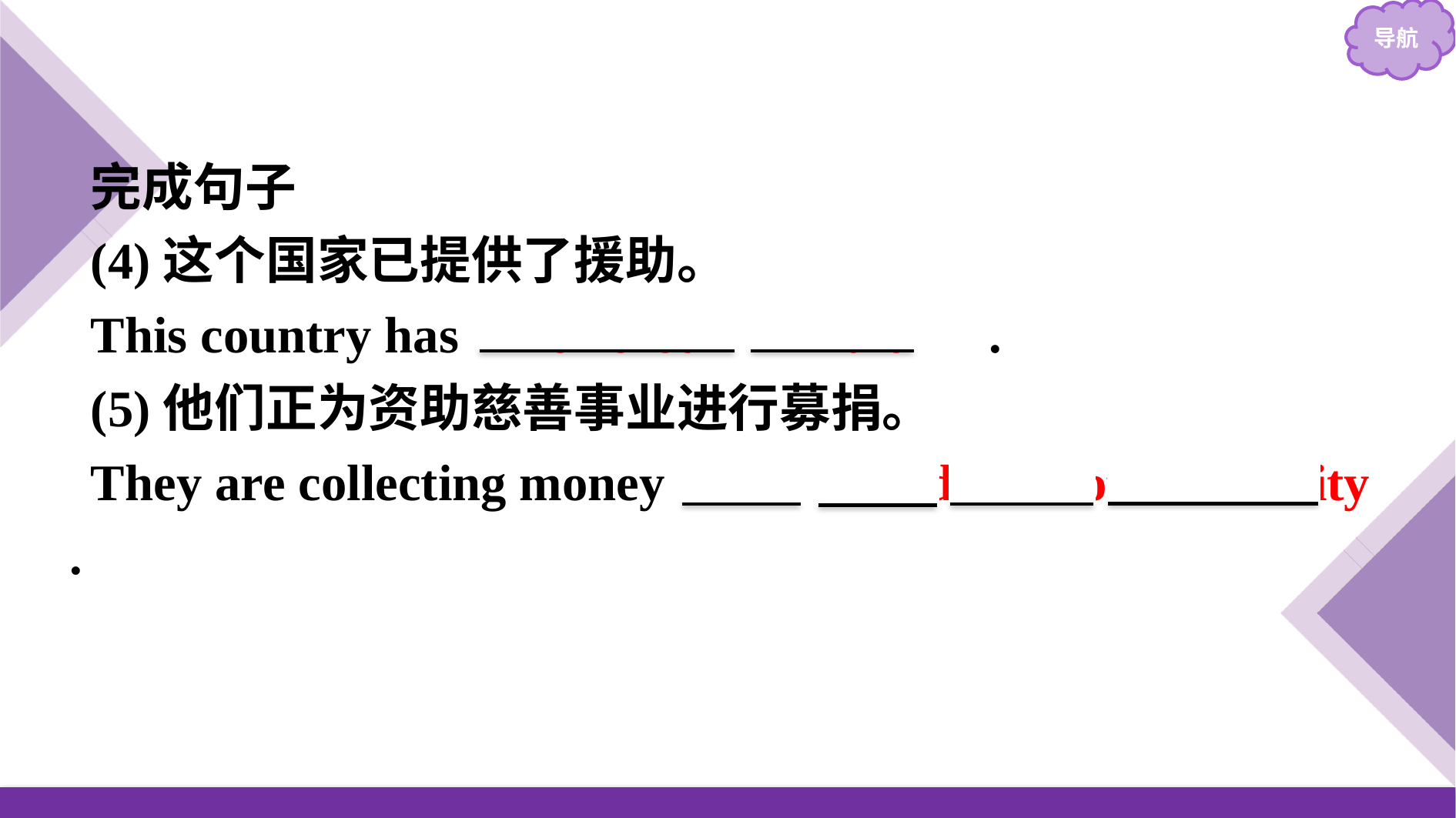

完成句子
(4)这个国家已提供了援助。
This country has 　offered　 　aid　.
(5)他们正为资助慈善事业进行募捐。
They are collecting money 　in　 aid　　of　 charity    .